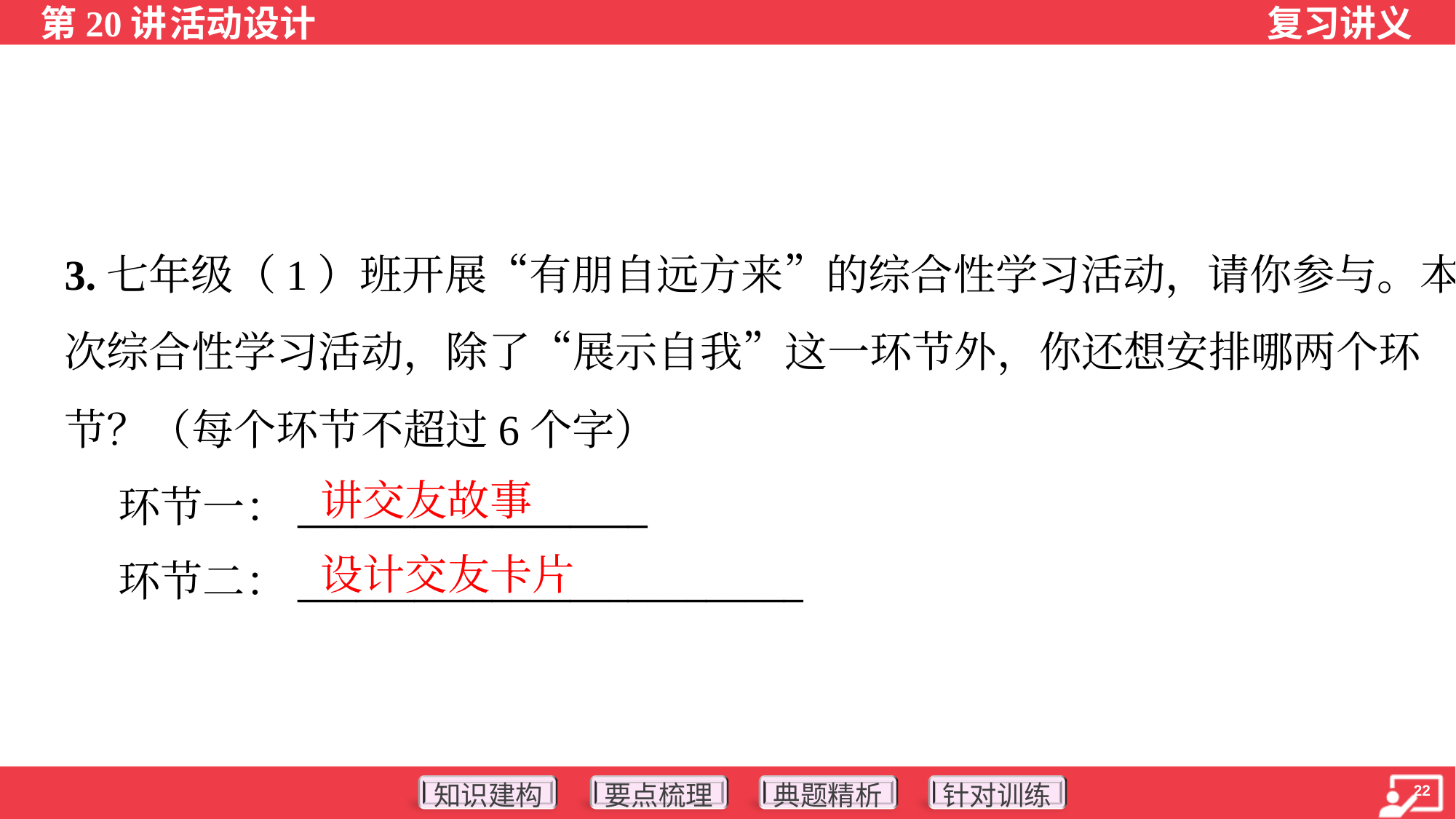

3.七年级（1）班开展“有朋自远方来”的综合性学习活动，请你参与。本
次综合性学习活动，除了“展示自我”这一环节外，你还想安排哪两个环
节？（每个环节不超过6个字）
    环节一：__________________
    环节二：__________________________
讲交友故事
设计交友卡片